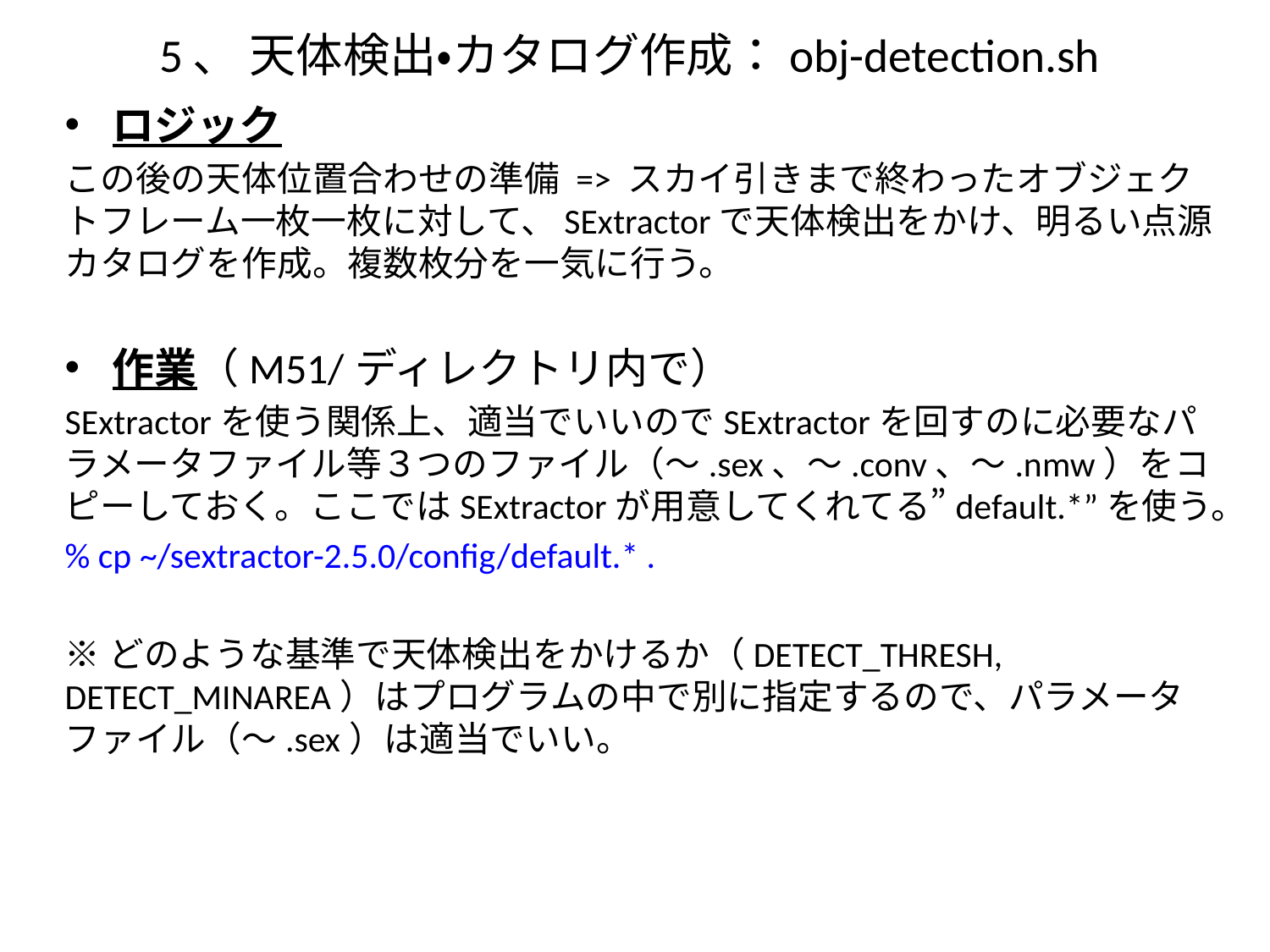

# 5、 天体検出・カタログ作成：obj-detection.sh
ロジック
この後の天体位置合わせの準備 => スカイ引きまで終わったオブジェクトフレーム一枚一枚に対して、SExtractorで天体検出をかけ、明るい点源カタログを作成。複数枚分を一気に行う。

作業（M51/ディレクトリ内で）
SExtractorを使う関係上、適当でいいのでSExtractorを回すのに必要なパラメータファイル等３つのファイル（〜.sex、〜.conv、〜.nmw）をコピーしておく。ここではSExtractorが用意してくれてる”default.*”を使う。
% cp ~/sextractor-2.5.0/config/default.* .

※どのような基準で天体検出をかけるか（DETECT_THRESH, DETECT_MINAREA）はプログラムの中で別に指定するので、パラメータファイル（〜.sex）は適当でいい。